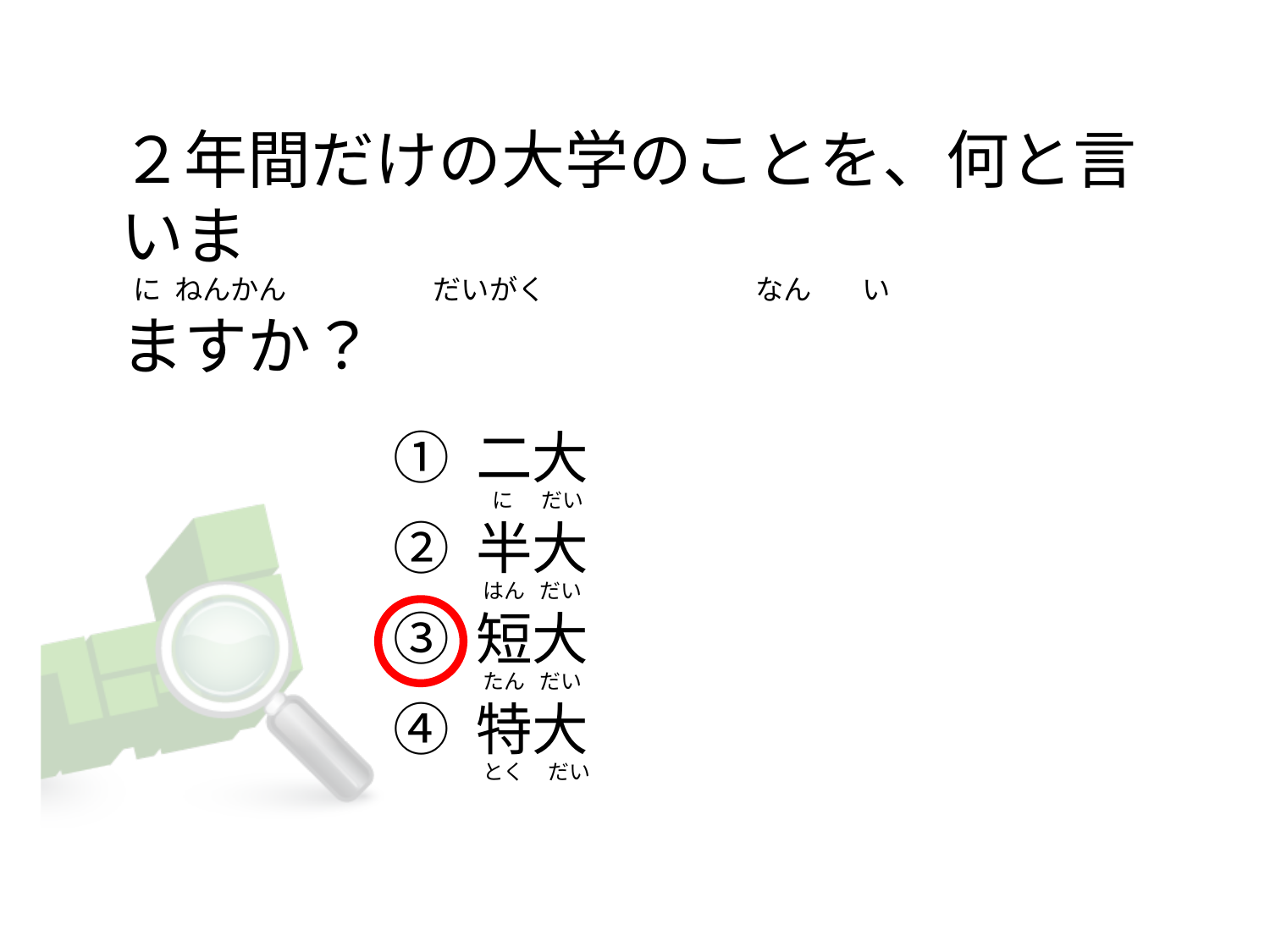

# ２年間だけの大学のことを、何と言いま    に  ねんかん                       だいがく                                 なん        い ますか？
① 二大
② 半大
③ 短大
④ 特大
    に      だい
  はん   だい

  たん   だい
  とく     だい